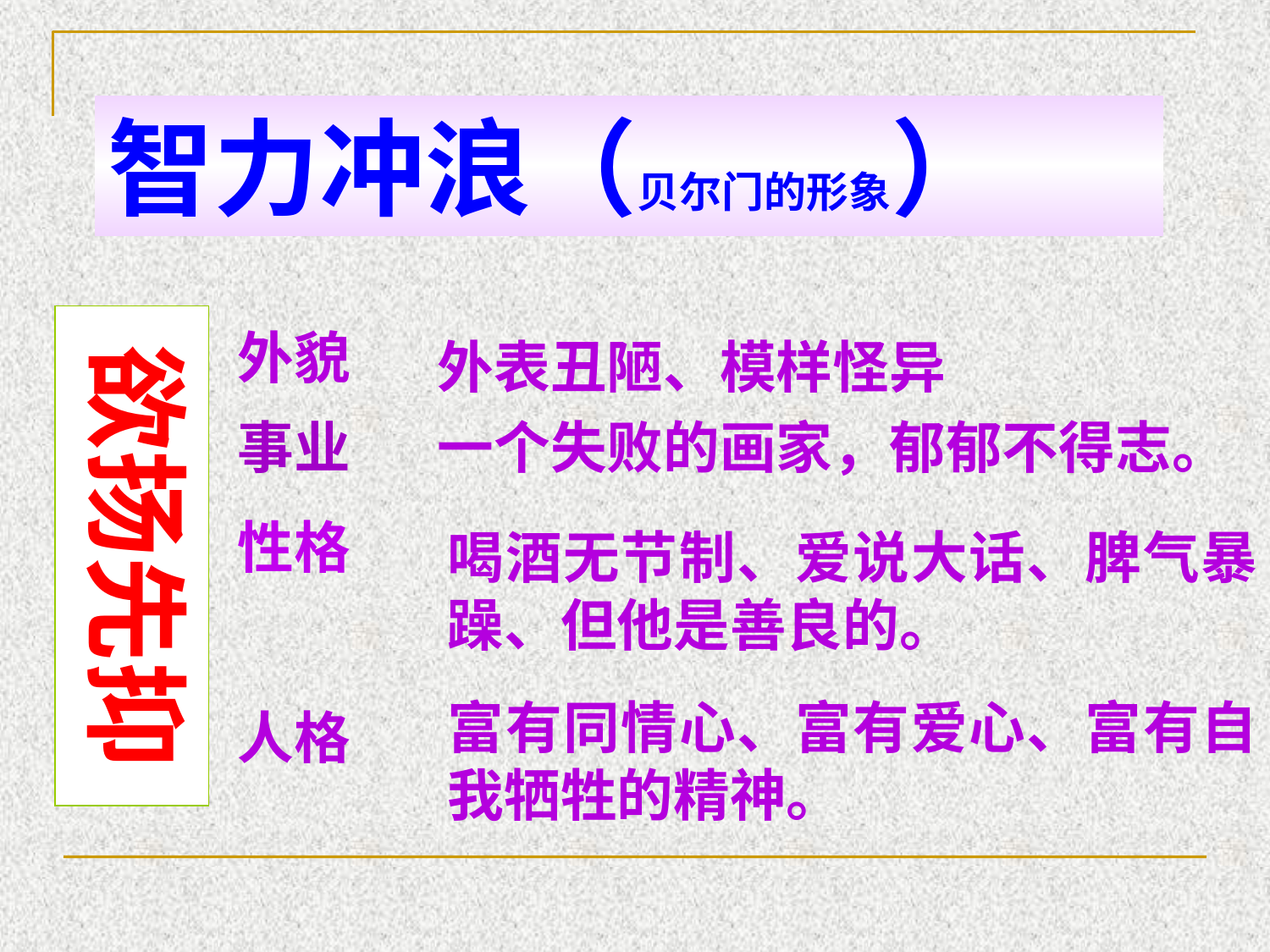

智力冲浪（贝尔门的形象）
欲扬先抑
外貌
外表丑陋、模样怪异
事业
一个失败的画家，郁郁不得志。
性格
喝酒无节制、爱说大话、脾气暴躁、但他是善良的。
富有同情心、富有爱心、富有自我牺牲的精神。
人格